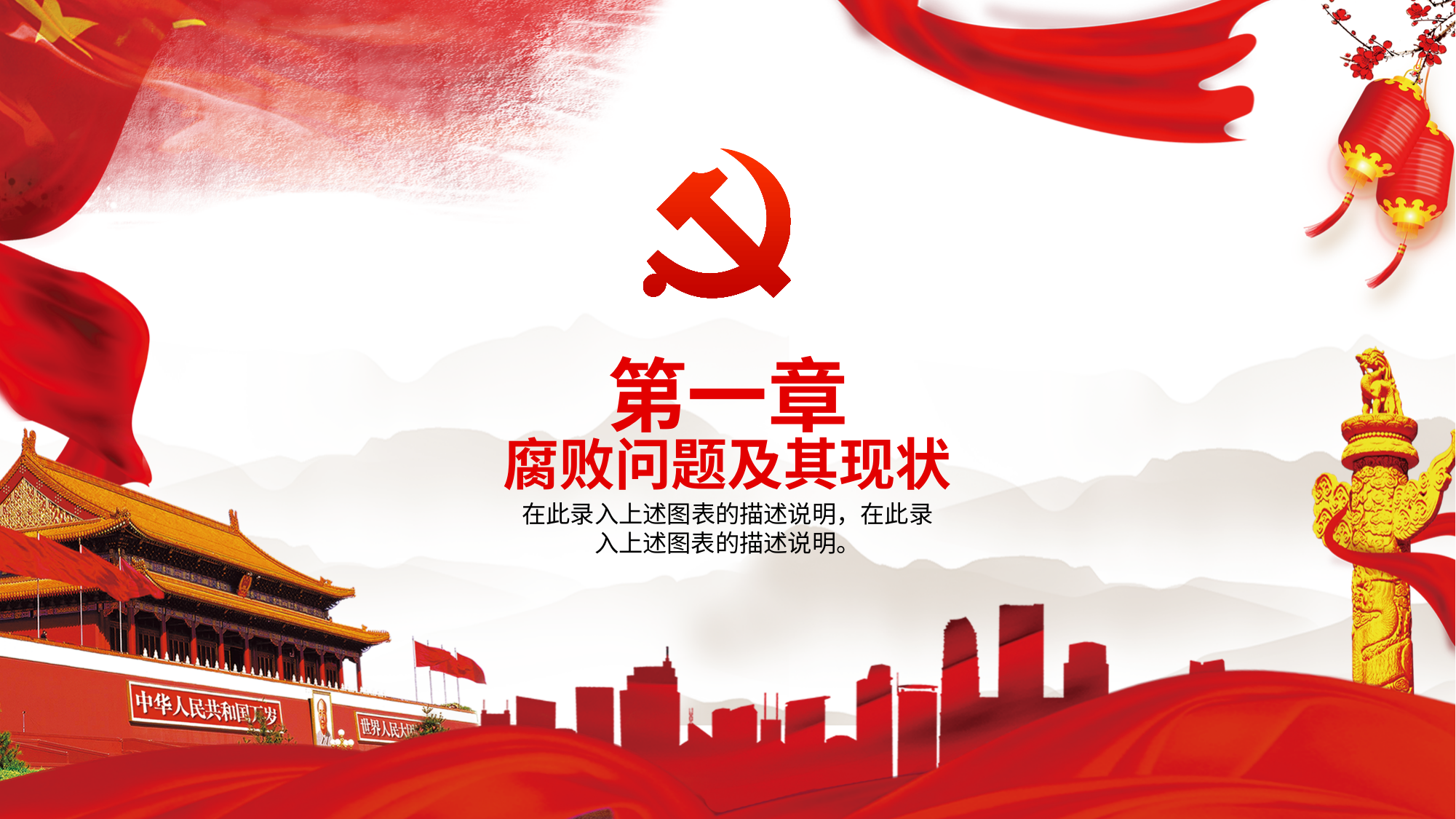

第一章
腐败问题及其现状
在此录入上述图表的描述说明，在此录
入上述图表的描述说明。